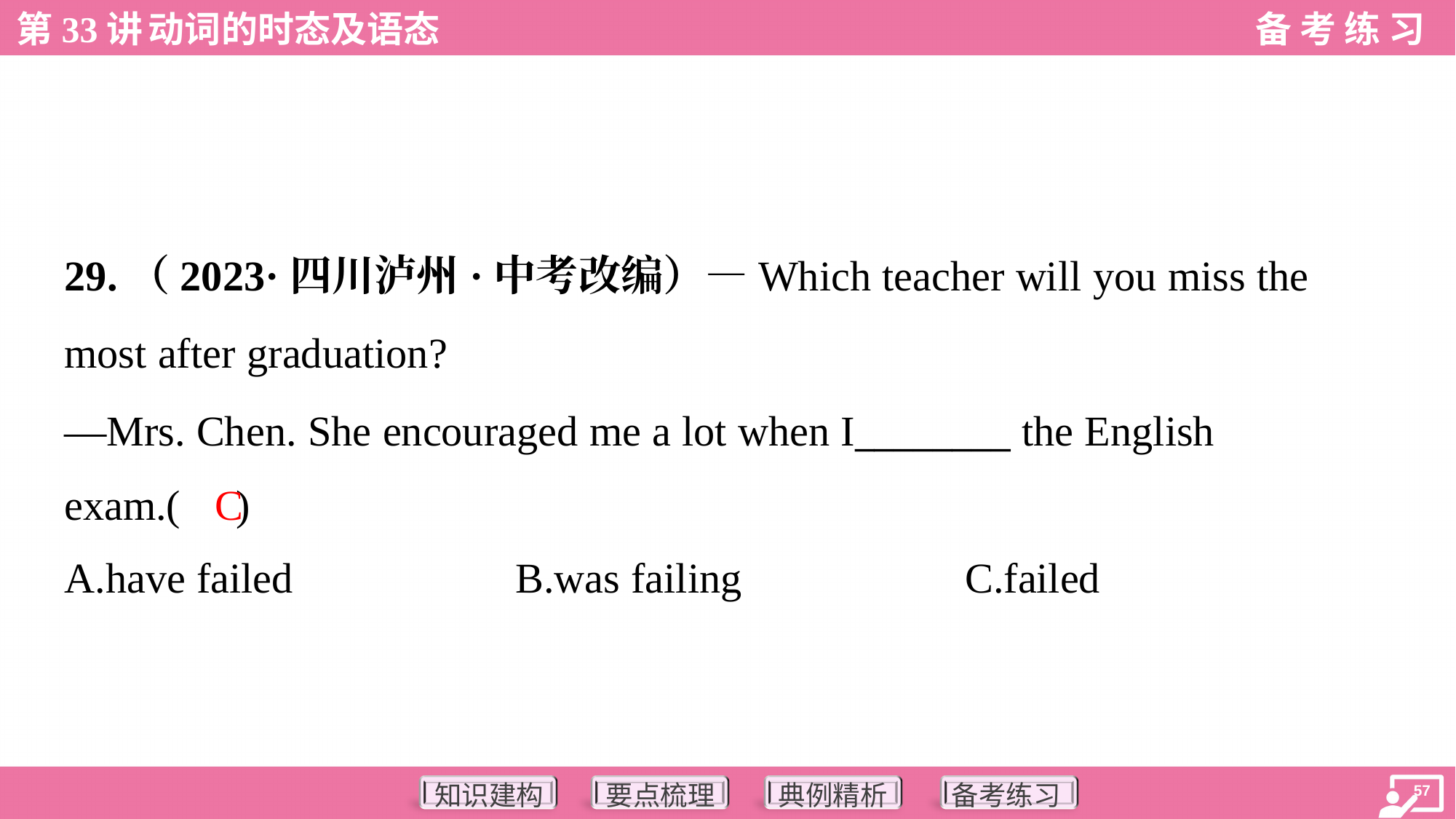

29.（2023·四川泸州·中考改编）—Which teacher will you miss the
most after graduation?
—Mrs. Chen. She encouraged me a lot when I________ the English
exam.(     )
C
A.have failed	B.was failing	C.failed